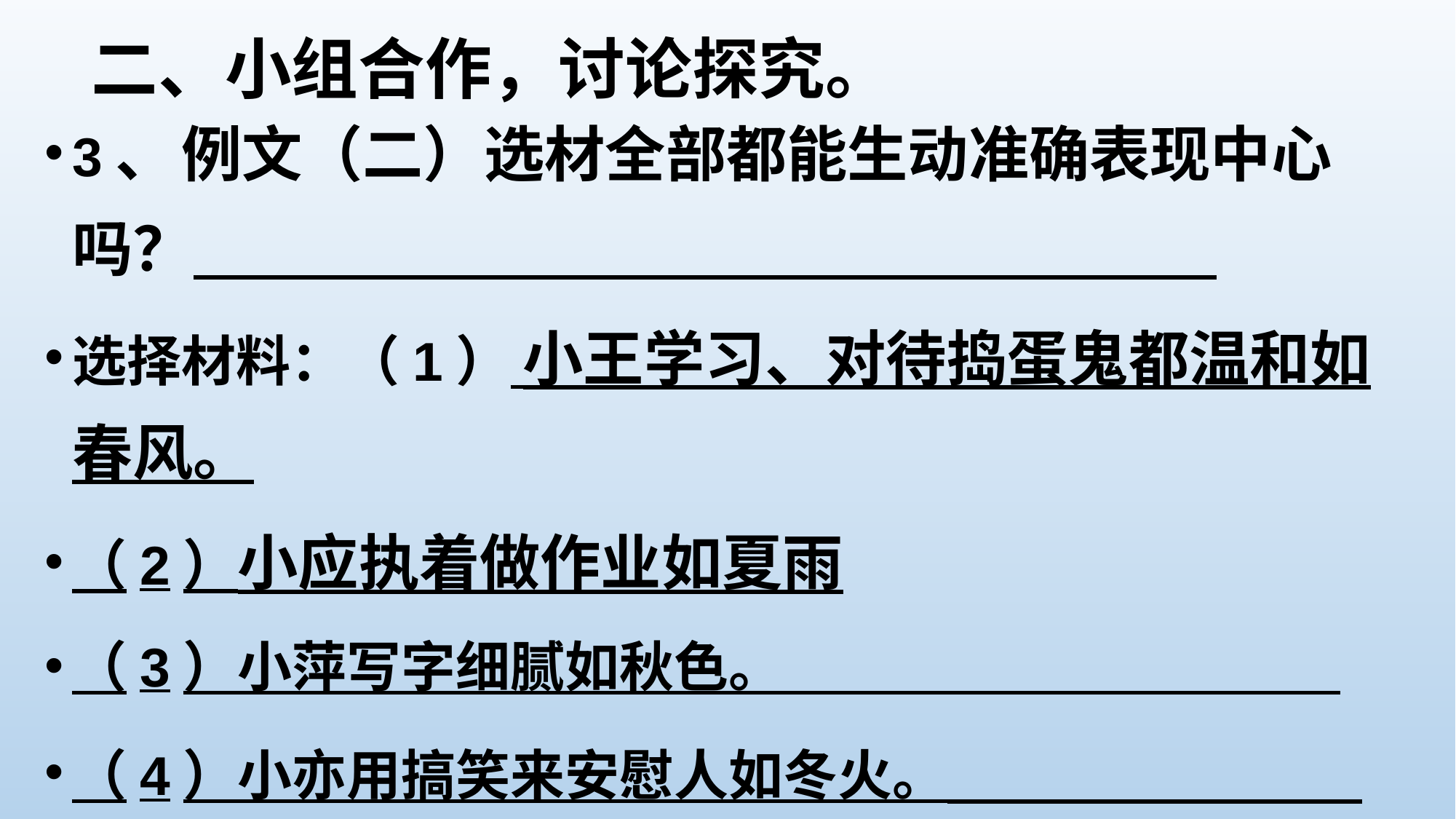

二、小组合作，讨论探究。
#
3、	例文（二）选材全部都能生动准确表现中心吗？
选择材料：（1） 小王学习、对待捣蛋鬼都温和如春风。
（2）小应执着做作业如夏雨
（3）小萍写字细腻如秋色。
（4）小亦用搞笑来安慰人如冬火。